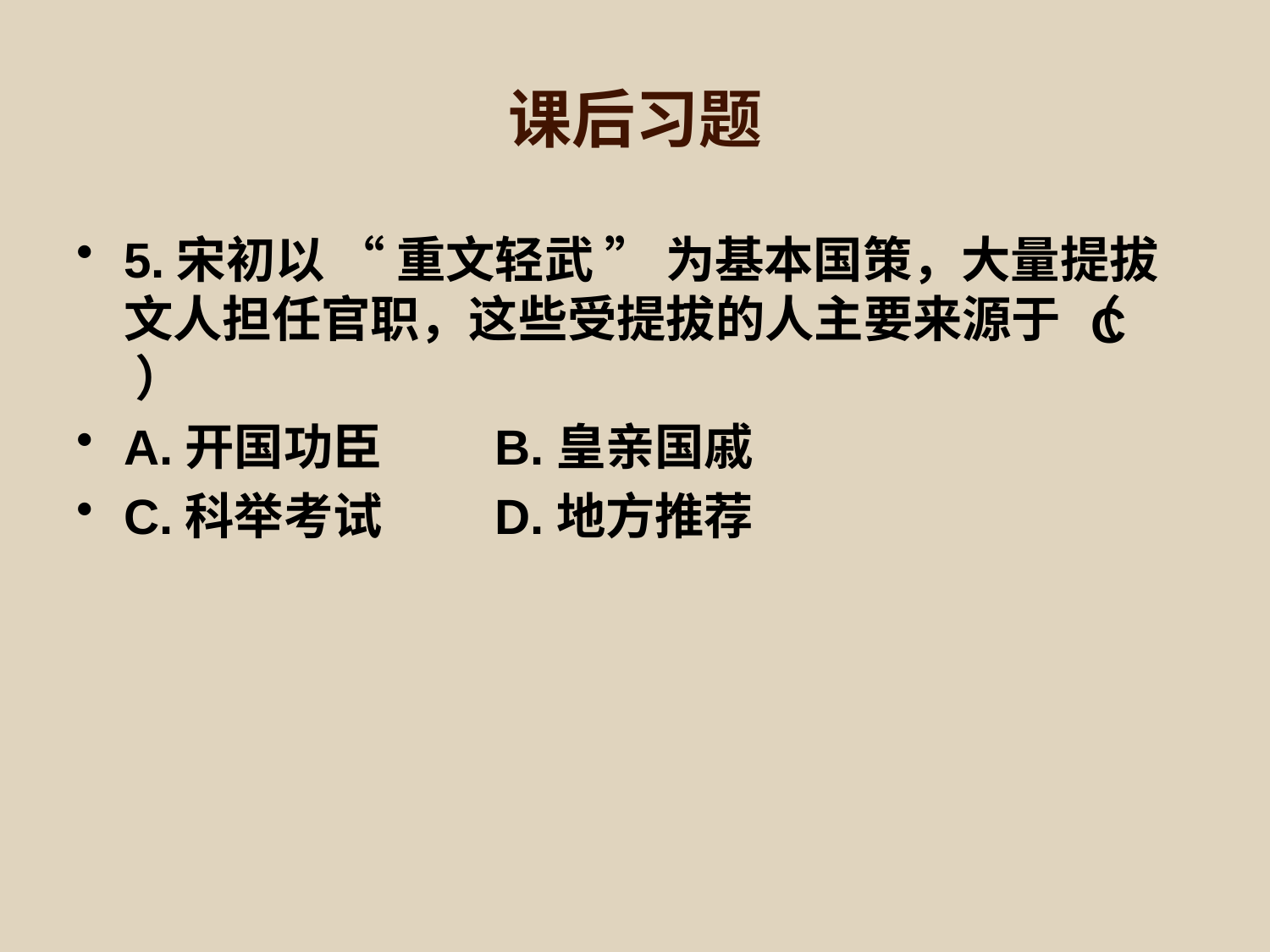

# 课后习题
5.宋初以 “ 重文轻武 ” 为基本国策，大量提拔文人担任官职，这些受提拔的人主要来源于 （    ）
A.开国功臣         B.皇亲国戚
C.科举考试         D.地方推荐
C